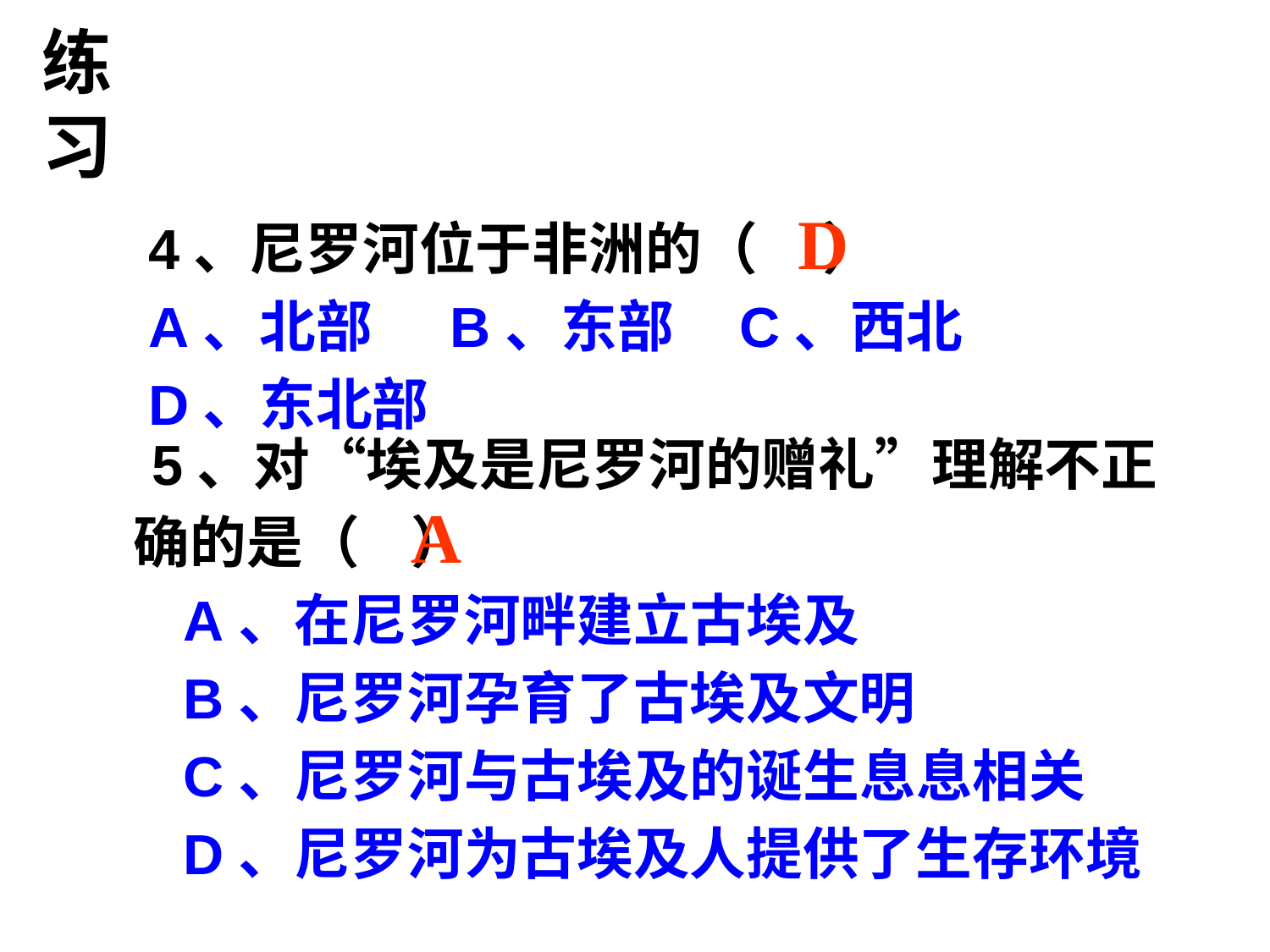

练习
D
4、尼罗河位于非洲的（     ）
A、北部     B、东部    C、西北    D、东北部
5、对“埃及是尼罗河的赠礼”理解不正确的是（    ）
  A、在尼罗河畔建立古埃及
  B、尼罗河孕育了古埃及文明
  C、尼罗河与古埃及的诞生息息相关
  D、尼罗河为古埃及人提供了生存环境
A